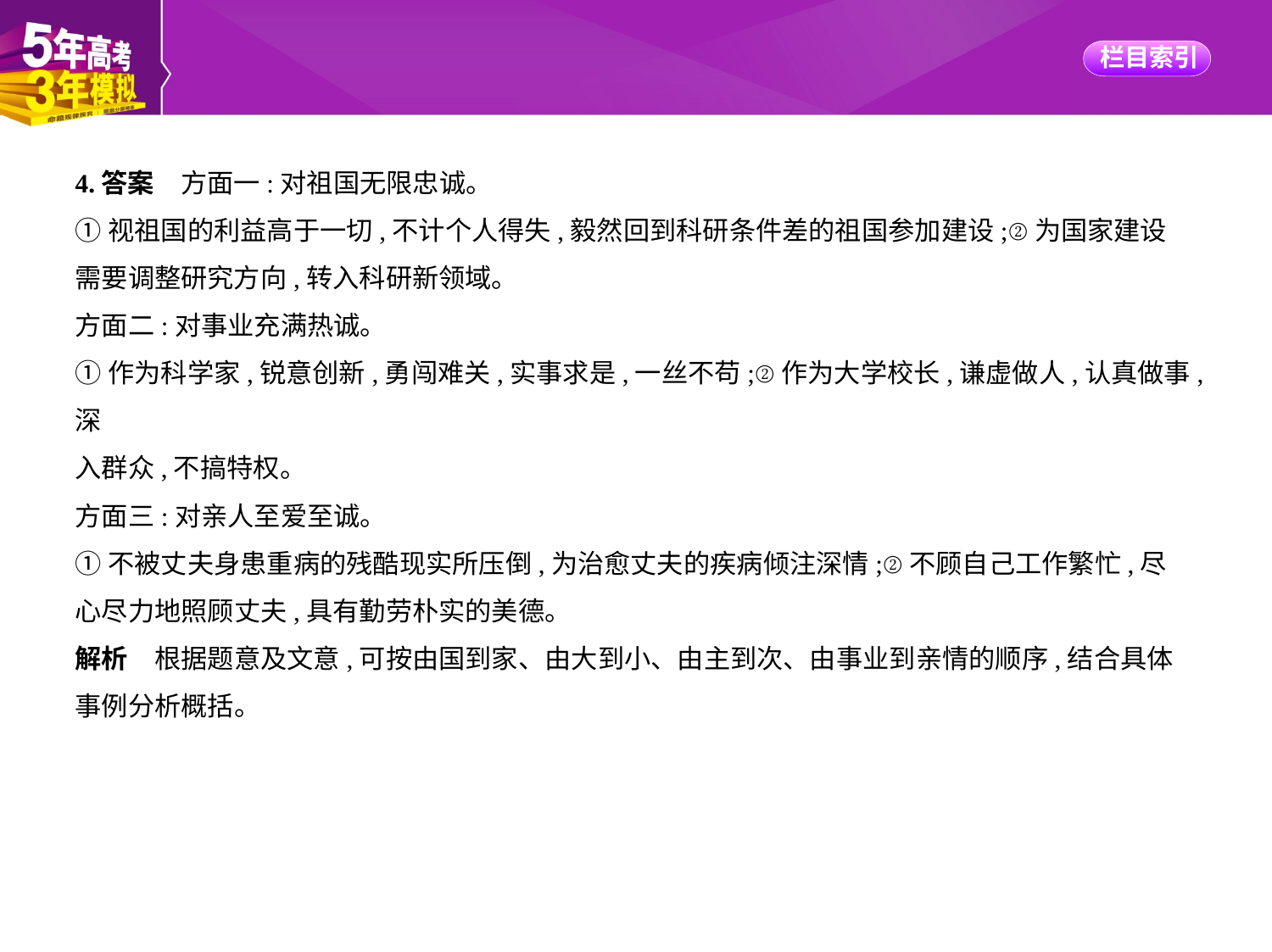

4.答案　方面一:对祖国无限忠诚。
①视祖国的利益高于一切,不计个人得失,毅然回到科研条件差的祖国参加建设;②为国家建设
需要调整研究方向,转入科研新领域。
方面二:对事业充满热诚。
①作为科学家,锐意创新,勇闯难关,实事求是,一丝不苟;②作为大学校长,谦虚做人,认真做事,深
入群众,不搞特权。
方面三:对亲人至爱至诚。
①不被丈夫身患重病的残酷现实所压倒,为治愈丈夫的疾病倾注深情;②不顾自己工作繁忙,尽
心尽力地照顾丈夫,具有勤劳朴实的美德。
解析　根据题意及文意,可按由国到家、由大到小、由主到次、由事业到亲情的顺序,结合具体
事例分析概括。